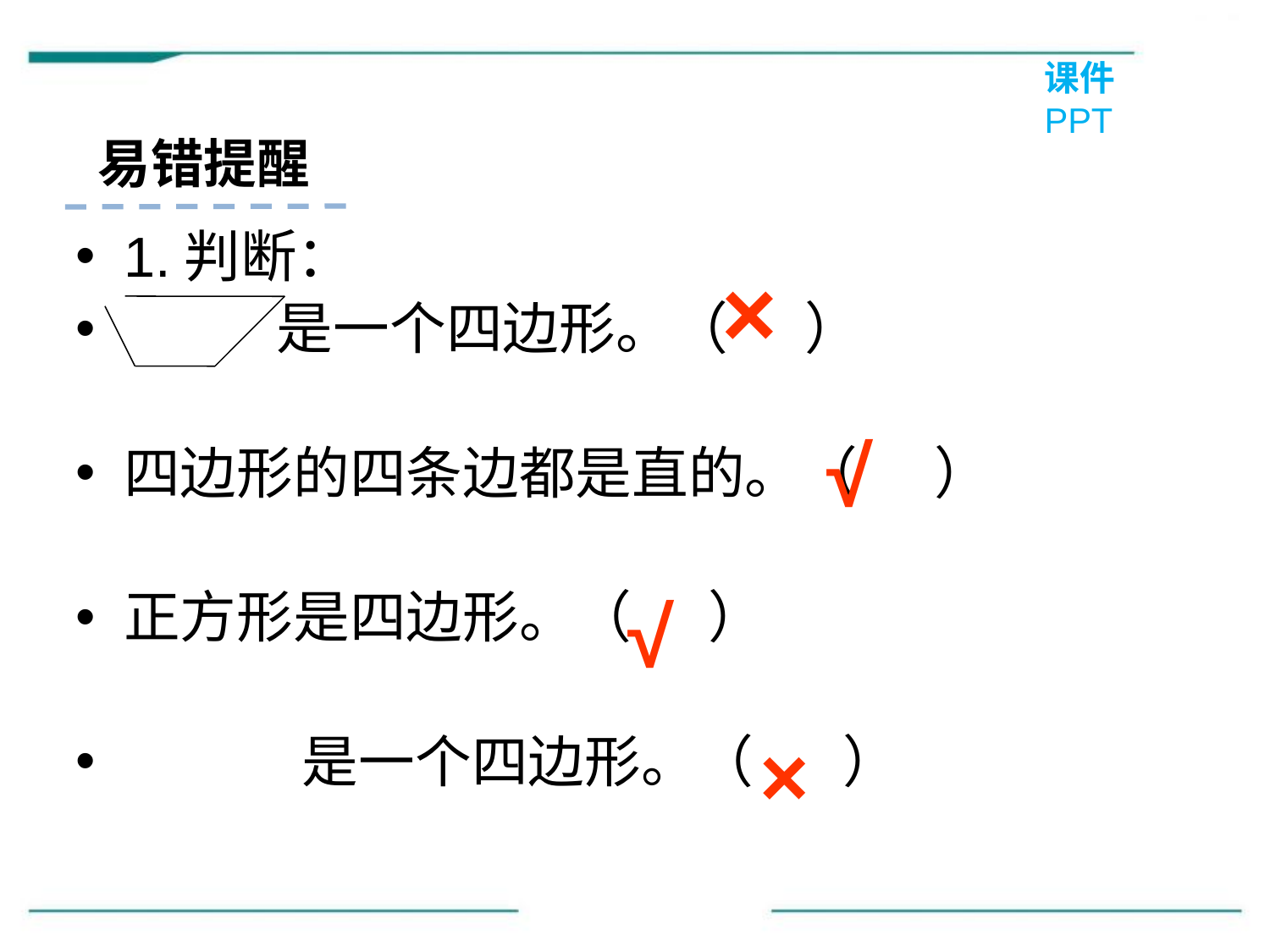

课件PPT
易错提醒

1.判断：
           是一个四边形。（      ）

四边形的四条边都是直的。（      ）

正方形是四边形。（      ）

             是一个四边形。（       ）
×

√
√
×